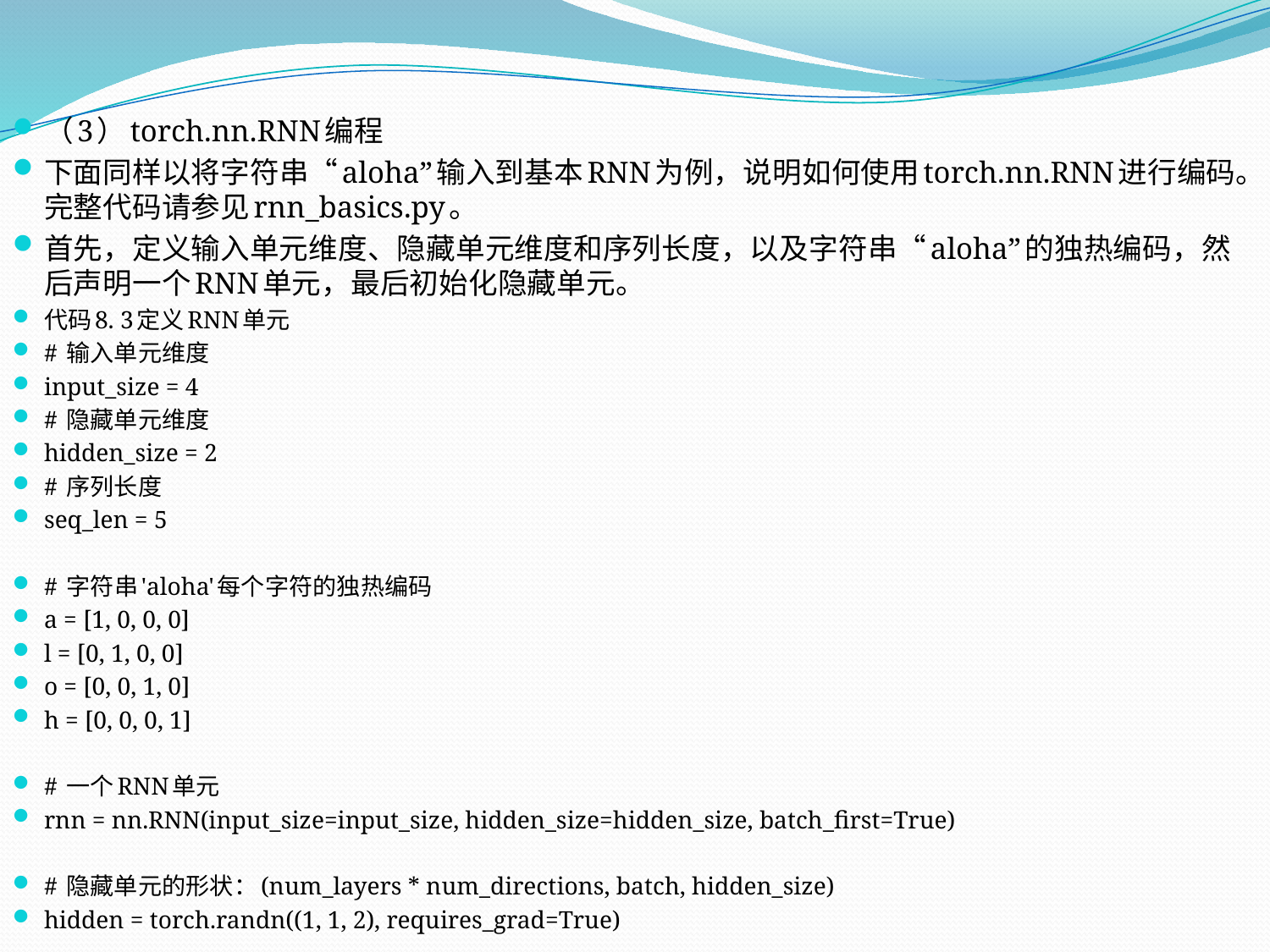

（3）torch.nn.RNN编程
下面同样以将字符串“aloha”输入到基本RNN为例，说明如何使用torch.nn.RNN进行编码。完整代码请参见rnn_basics.py。
首先，定义输入单元维度、隐藏单元维度和序列长度，以及字符串“aloha”的独热编码，然后声明一个RNN单元，最后初始化隐藏单元。
代码8. 3定义RNN单元
# 输入单元维度
input_size = 4
# 隐藏单元维度
hidden_size = 2
# 序列长度
seq_len = 5

# 字符串'aloha'每个字符的独热编码
a = [1, 0, 0, 0]
l = [0, 1, 0, 0]
o = [0, 0, 1, 0]
h = [0, 0, 0, 1]

# 一个RNN单元
rnn = nn.RNN(input_size=input_size, hidden_size=hidden_size, batch_first=True)

# 隐藏单元的形状：(num_layers * num_directions, batch, hidden_size)
hidden = torch.randn((1, 1, 2), requires_grad=True)